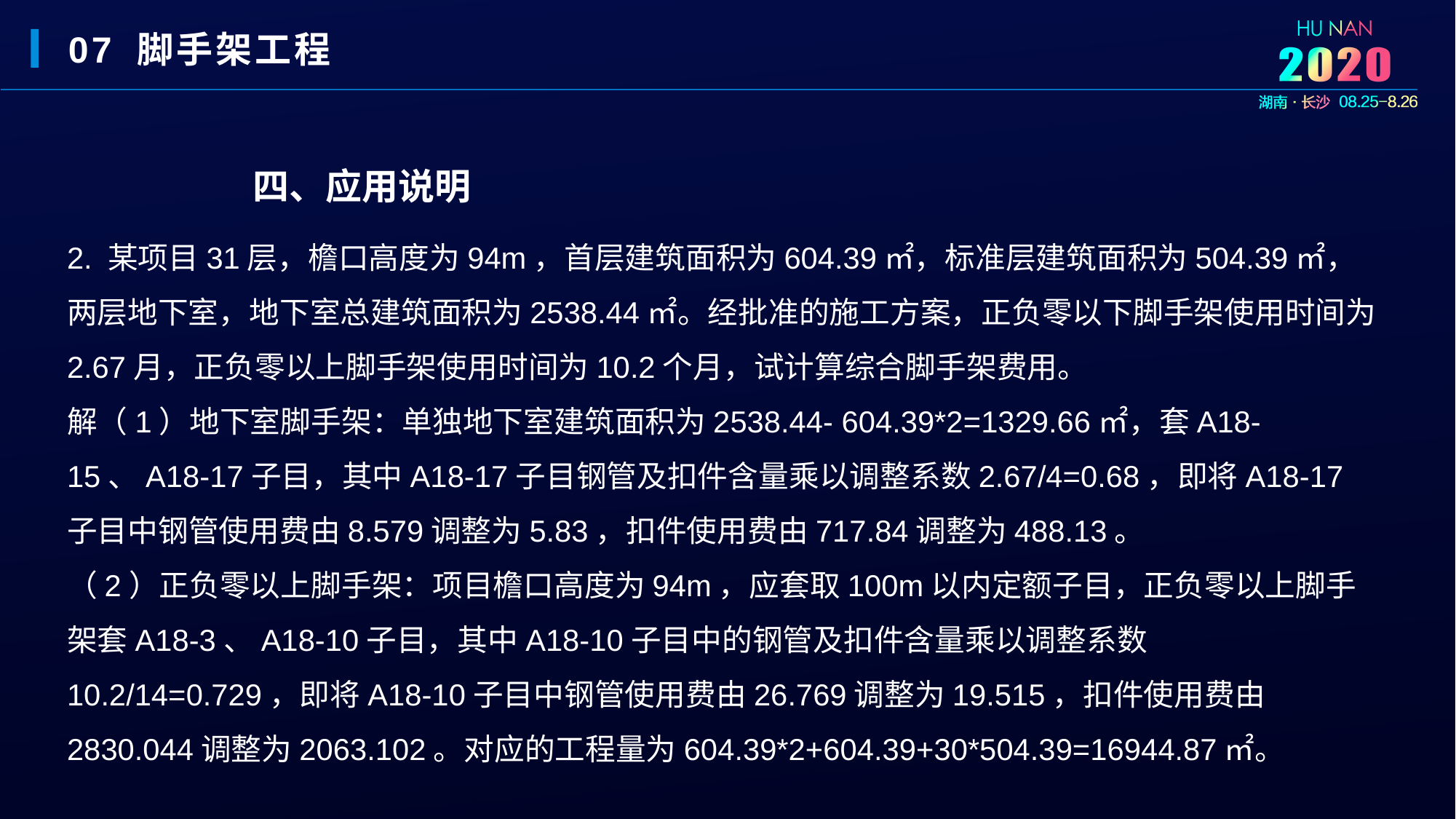

07 脚手架工程
四、应用说明
2. 某项目31层，檐口高度为94m，首层建筑面积为604.39㎡，标准层建筑面积为504.39㎡，两层地下室，地下室总建筑面积为2538.44㎡。经批准的施工方案，正负零以下脚手架使用时间为2.67月，正负零以上脚手架使用时间为10.2个月，试计算综合脚手架费用。
解（1）地下室脚手架：单独地下室建筑面积为2538.44- 604.39*2=1329.66㎡，套A18-15、A18-17子目，其中A18-17子目钢管及扣件含量乘以调整系数2.67/4=0.68，即将A18-17子目中钢管使用费由8.579调整为5.83，扣件使用费由717.84调整为488.13。
（2）正负零以上脚手架：项目檐口高度为94m，应套取100m以内定额子目，正负零以上脚手架套A18-3、A18-10子目，其中A18-10子目中的钢管及扣件含量乘以调整系数10.2/14=0.729，即将A18-10子目中钢管使用费由26.769调整为19.515，扣件使用费由2830.044调整为2063.102。对应的工程量为604.39*2+604.39+30*504.39=16944.87㎡。